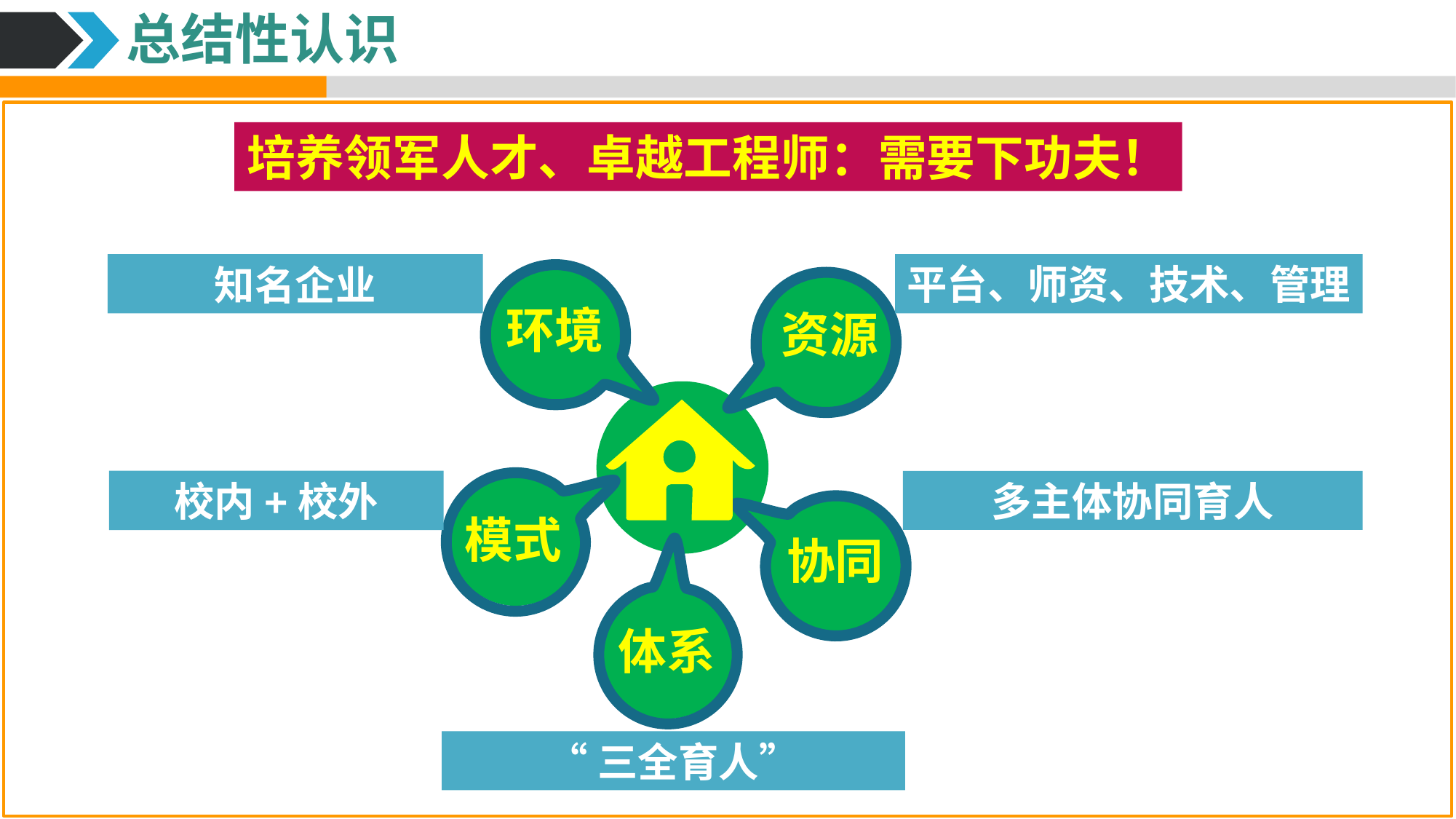

总结性认识

培养领军人才、卓越工程师：需要下功夫！

知名企业
平台、师资、技术、管理

环境
资源

校内+校外
多主体协同育人

模式
协同

体系
“三全育人”